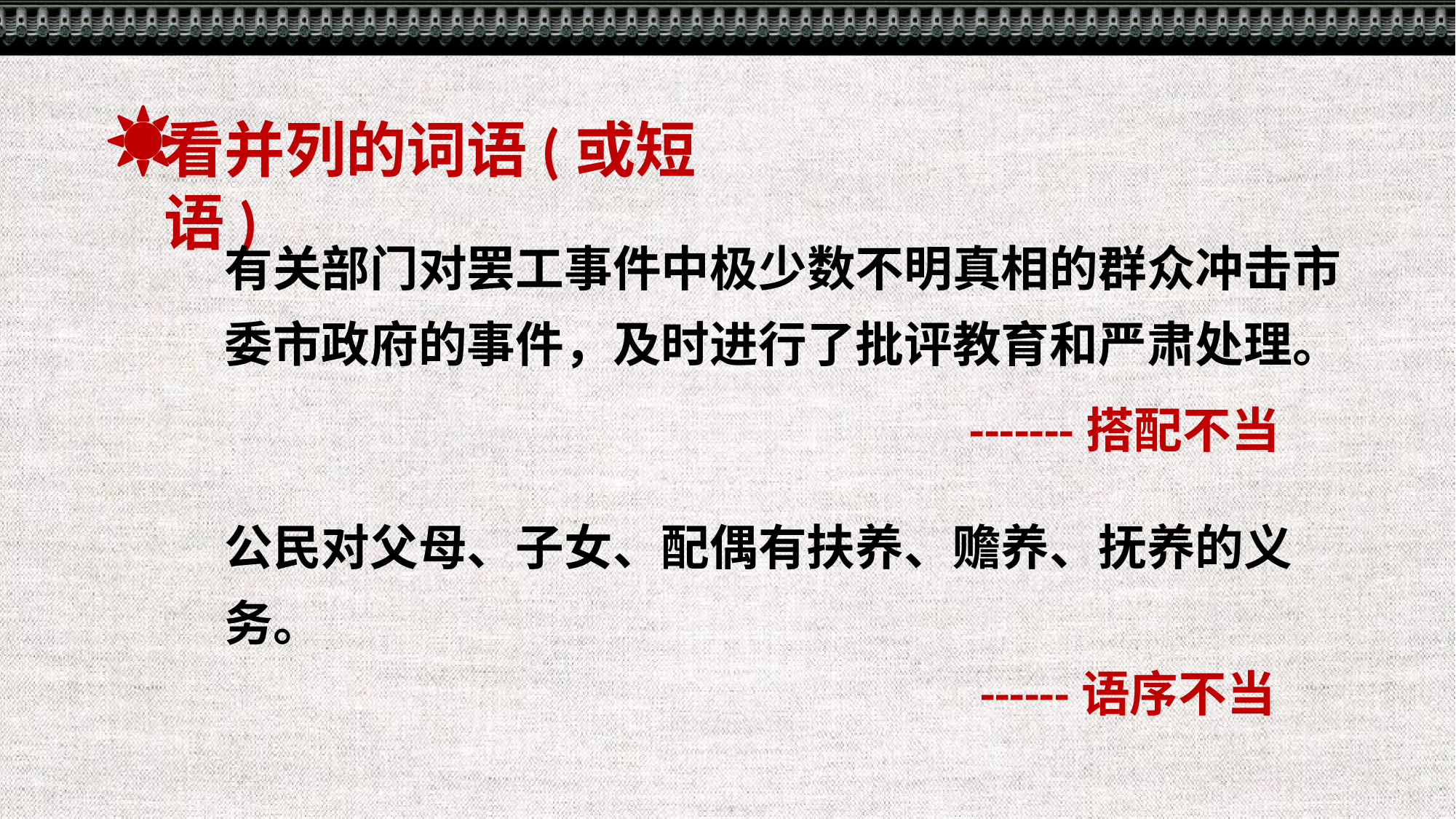

看并列的词语(或短语)

有关部门对罢工事件中极少数不明真相的群众冲击市委市政府的事件，及时进行了批评教育和严肃处理。
-------搭配不当
公民对父母、子女、配偶有扶养、赡养、抚养的义务。
------语序不当